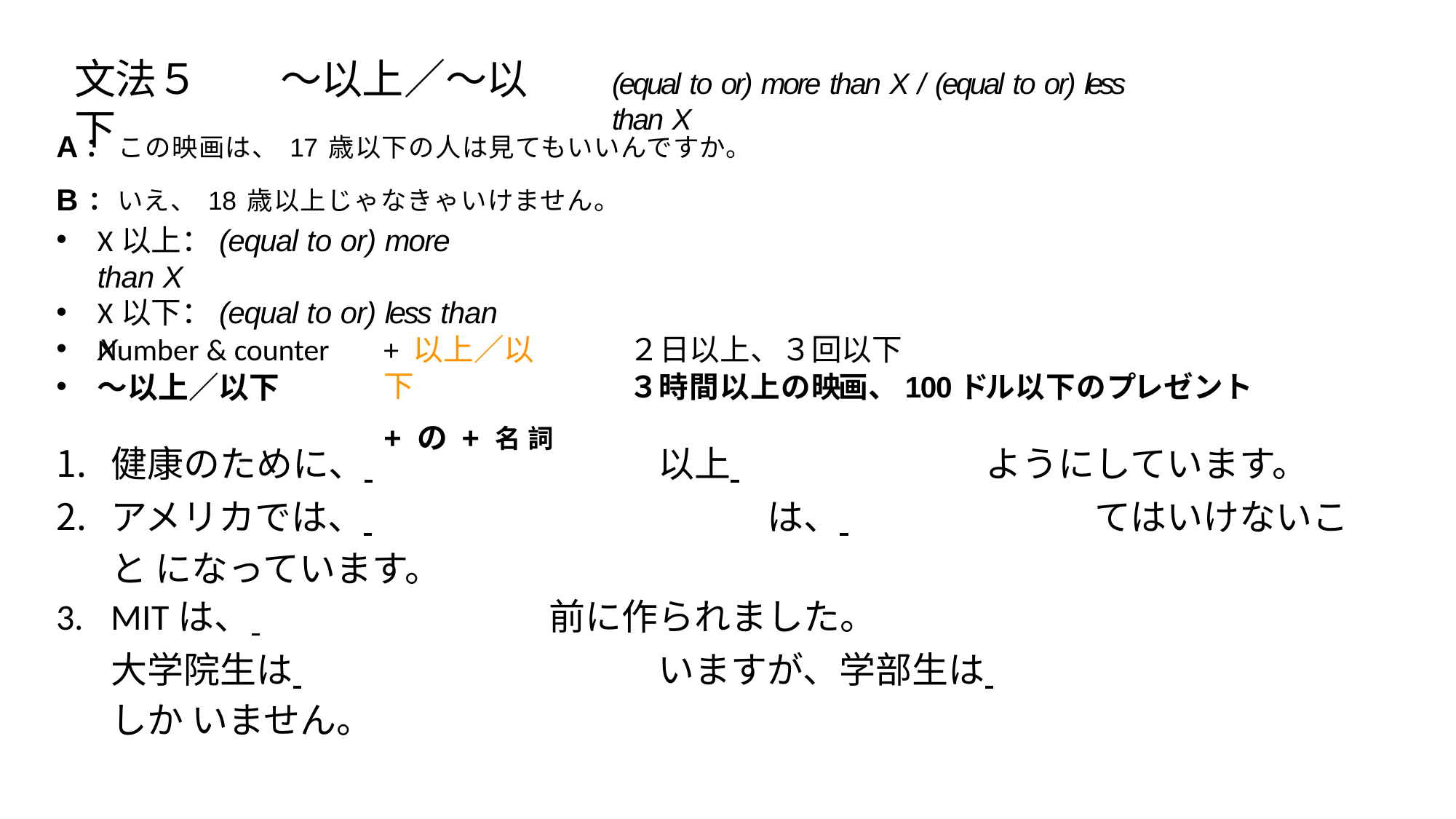

# ⽂法５	〜以上／〜以下
(equal to or) more than X / (equal to or) less than X
A：この映画は、17歳以下の⼈は⾒てもいいんですか。
B：いえ、18歳以上じゃなきゃいけません。
X以上：(equal to or) more than X
X以下：(equal to or) less than X
Number & counter
〜以上／以下
+ 以上／以下
+ の+ 名詞
２⽇以上、３回以下
３時間以上の映画、100ドル以下のプレゼント
健康のために、 	以上 	ようにしています。
アメリカでは、 	は、 	てはいけないこと になっています。
MITは、 	前に作られました。
⼤学院⽣は 	いますが、学部⽣は 	しか いません。